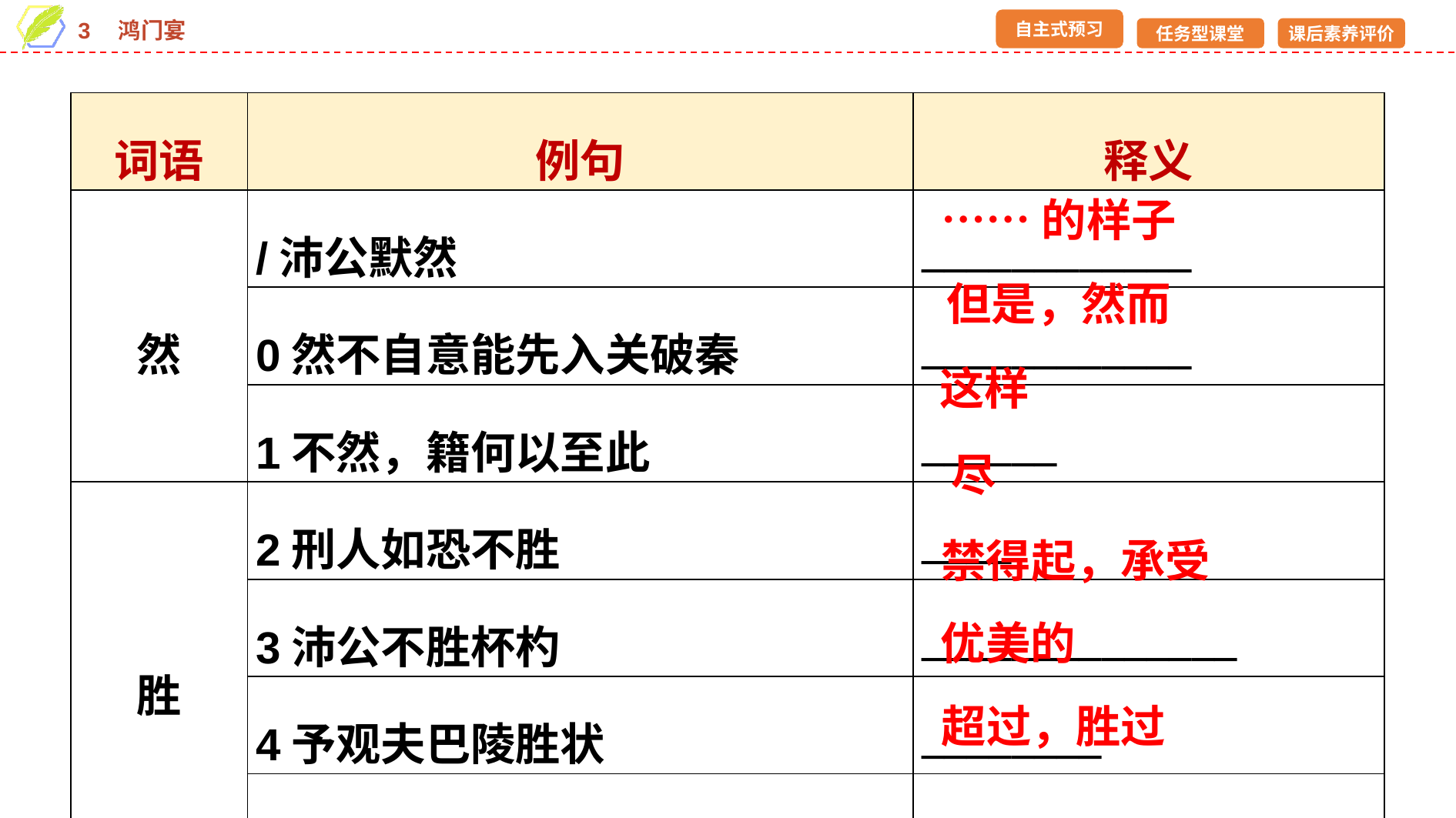

| 词语 | 例句 | 释义 |
| --- | --- | --- |
| 然 | /沛公默然 | \_\_\_\_\_\_\_\_\_\_\_\_ |
|  | 0然不自意能先入关破秦 | \_\_\_\_\_\_\_\_\_\_\_\_ |
|  | 1不然，籍何以至此 | \_\_\_\_\_\_ |
| 胜 | 2刑人如恐不胜 | \_\_\_\_ |
|  | 3沛公不胜杯杓 | \_\_\_\_\_\_\_\_\_\_\_\_\_\_ |
|  | 4予观夫巴陵胜状 | \_\_\_\_\_\_\_\_ |
|  | 5此时无声胜有声 | \_\_\_\_\_\_\_\_\_\_\_\_\_ |
……的样子
但是，然而
这样
尽
禁得起，承受
优美的
超过，胜过